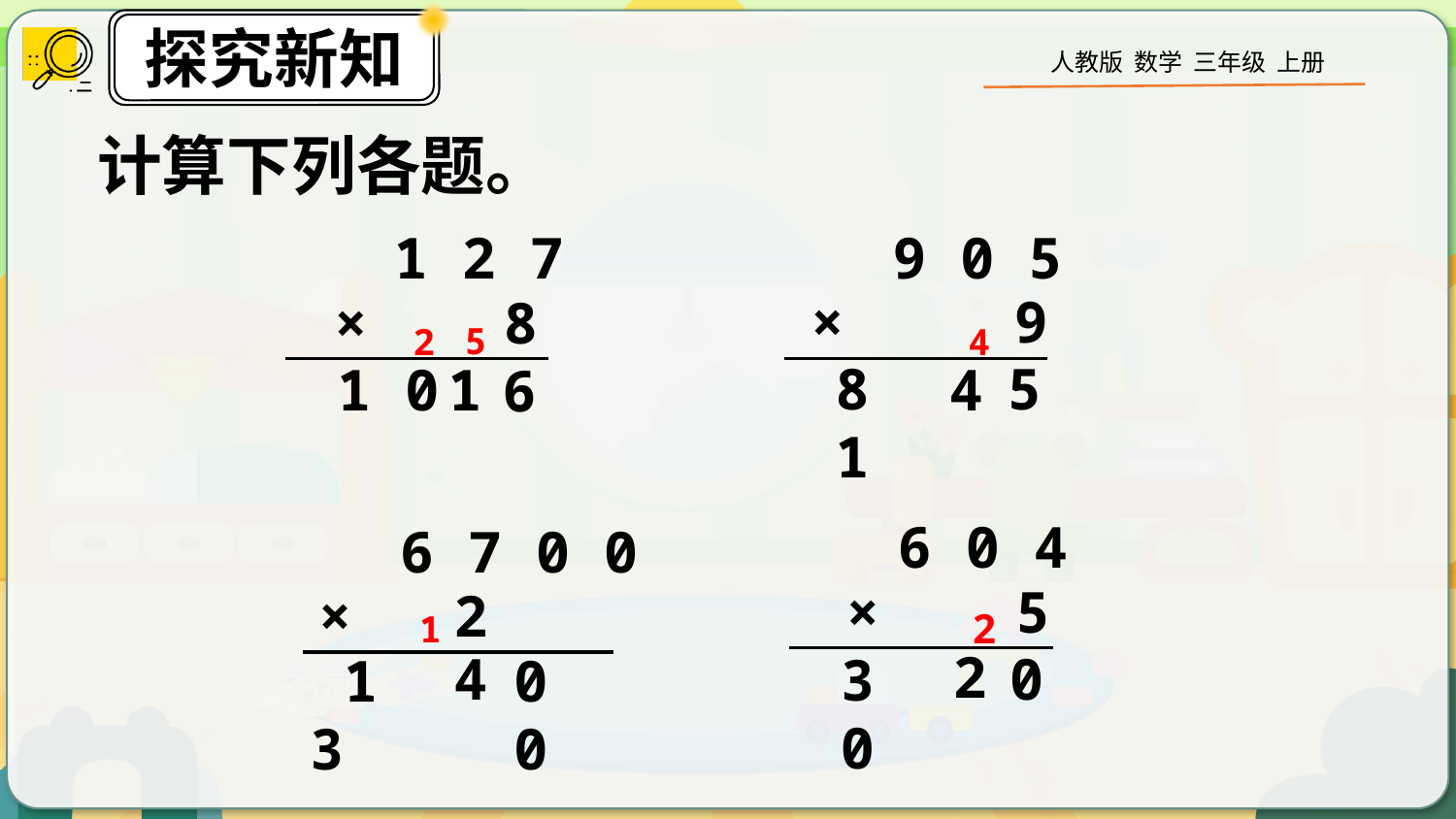

计算下列各题。
1 2 7
 ×    8
9 0 5
 ×     9
5
2
4
8 1
5
1
4
1 0
6
6 0 4
 ×    5
6 7 0 0
 ×   2
2
1
2
4
0
3 0
 1 3
0 0